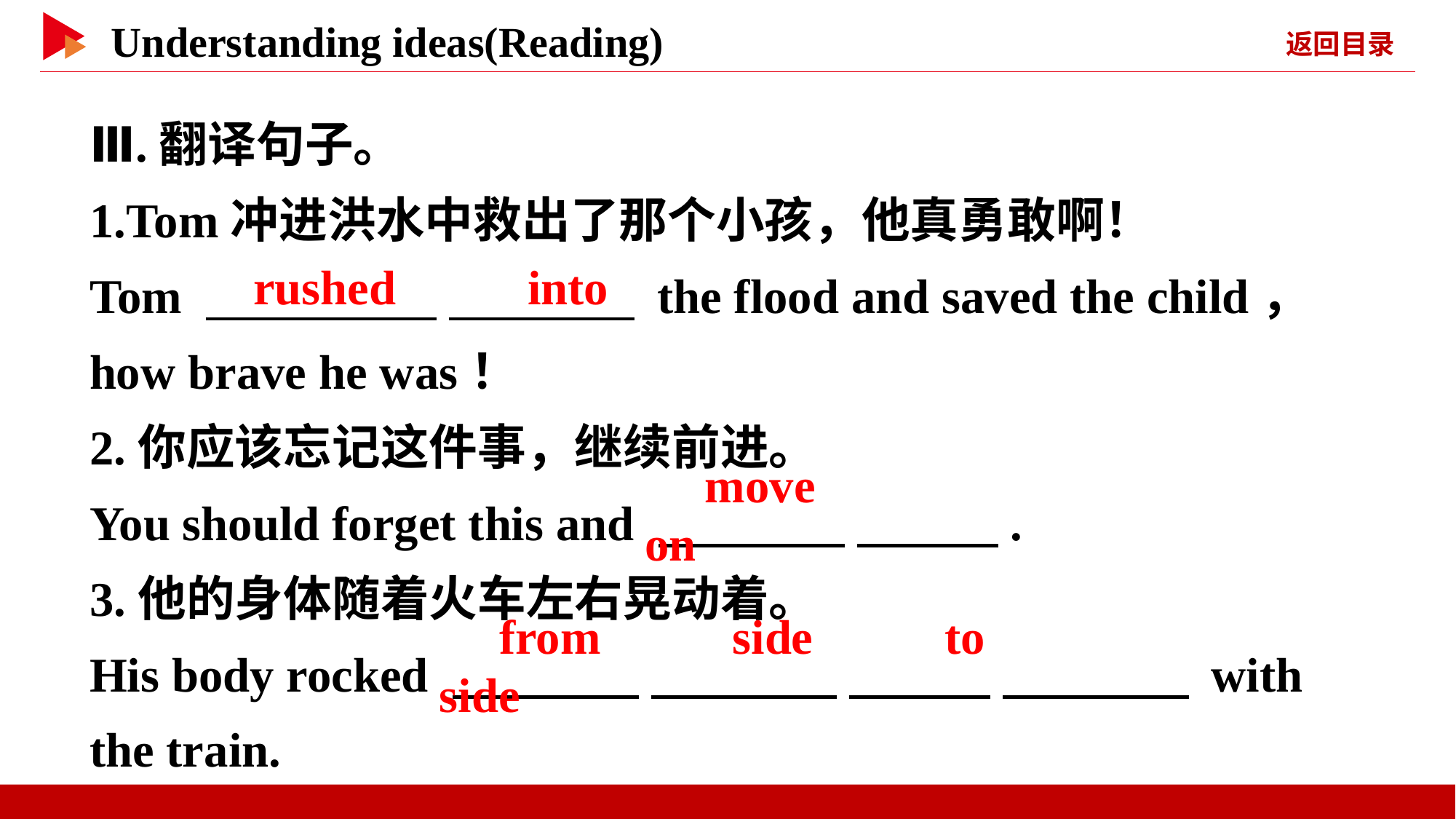

Ⅲ.翻译句子。
1.Tom冲进洪水中救出了那个小孩，他真勇敢啊！
Tom 　            　 　        　 the flood and saved the child， how brave he was！
2.你应该忘记这件事，继续前进。
You should forget this and 　        　 　    　.
3.他的身体随着火车左右晃动着。
His body rocked 　        　 　        　 　    　 　        　 with the train.
　rushed　 　into
　move　 　on
　from　 　side　 　to　 　side